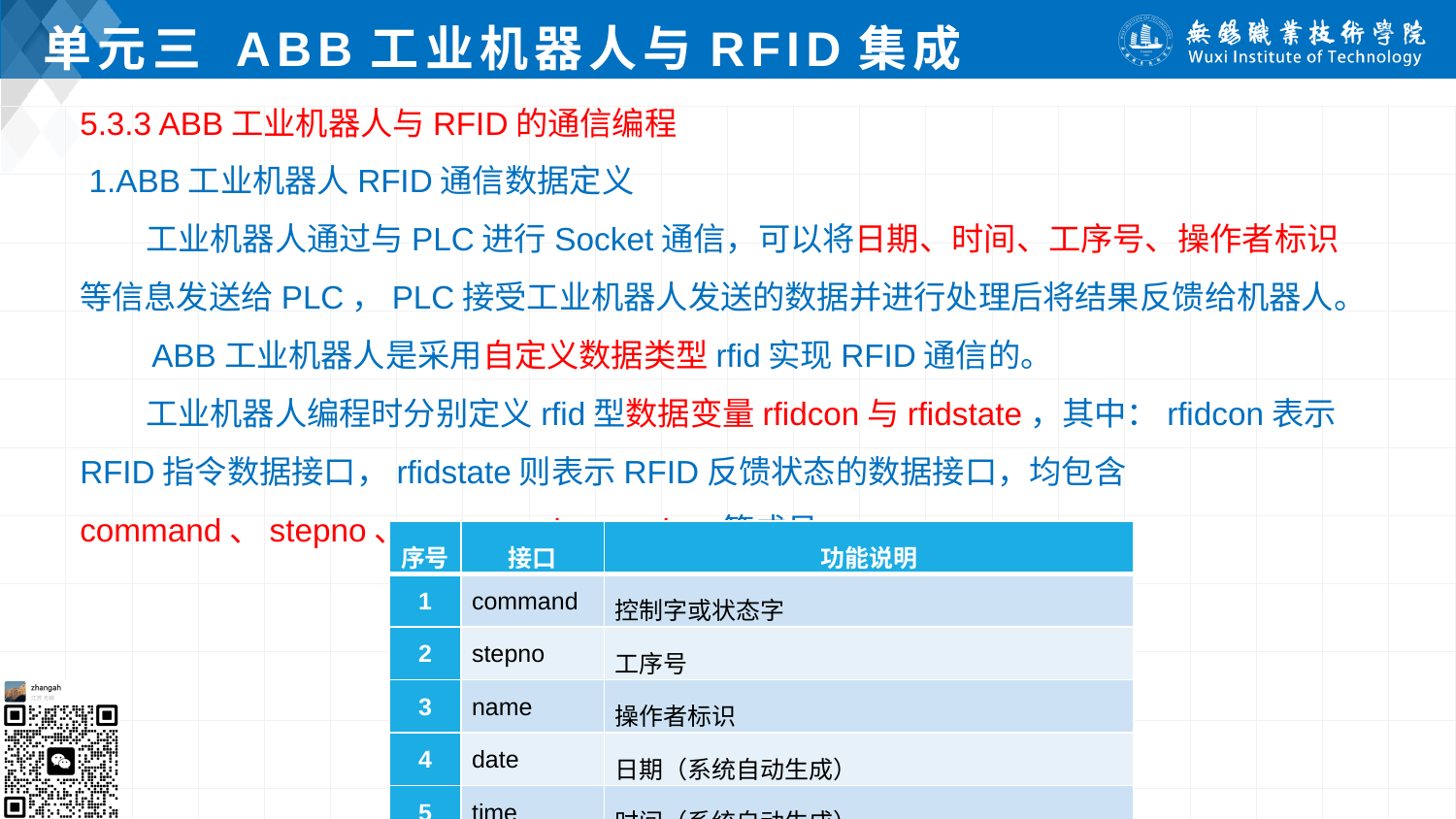

# 单元三 ABB工业机器人与RFID集成
5.3.3 ABB工业机器人与RFID的通信编程
 1.ABB工业机器人RFID通信数据定义
        工业机器人通过与PLC进行Socket通信，可以将日期、时间、工序号、操作者标识等信息发送给PLC，PLC接受工业机器人发送的数据并进行处理后将结果反馈给机器人。
        ABB工业机器人是采用自定义数据类型rfid实现RFID通信的。
        工业机器人编程时分别定义rfid型数据变量rfidcon与rfidstate，其中：rfidcon表示RFID指令数据接口，rfidstate则表示RFID反馈状态的数据接口，均包含command、stepno、name、date、time等成员。
| 序号 | 接口 | 功能说明 |
| --- | --- | --- |
| 1 | command | 控制字或状态字 |
| 2 | stepno | 工序号 |
| 3 | name | 操作者标识 |
| 4 | date | 日期（系统自动生成） |
| 5 | time | 时间（系统自动生成） |